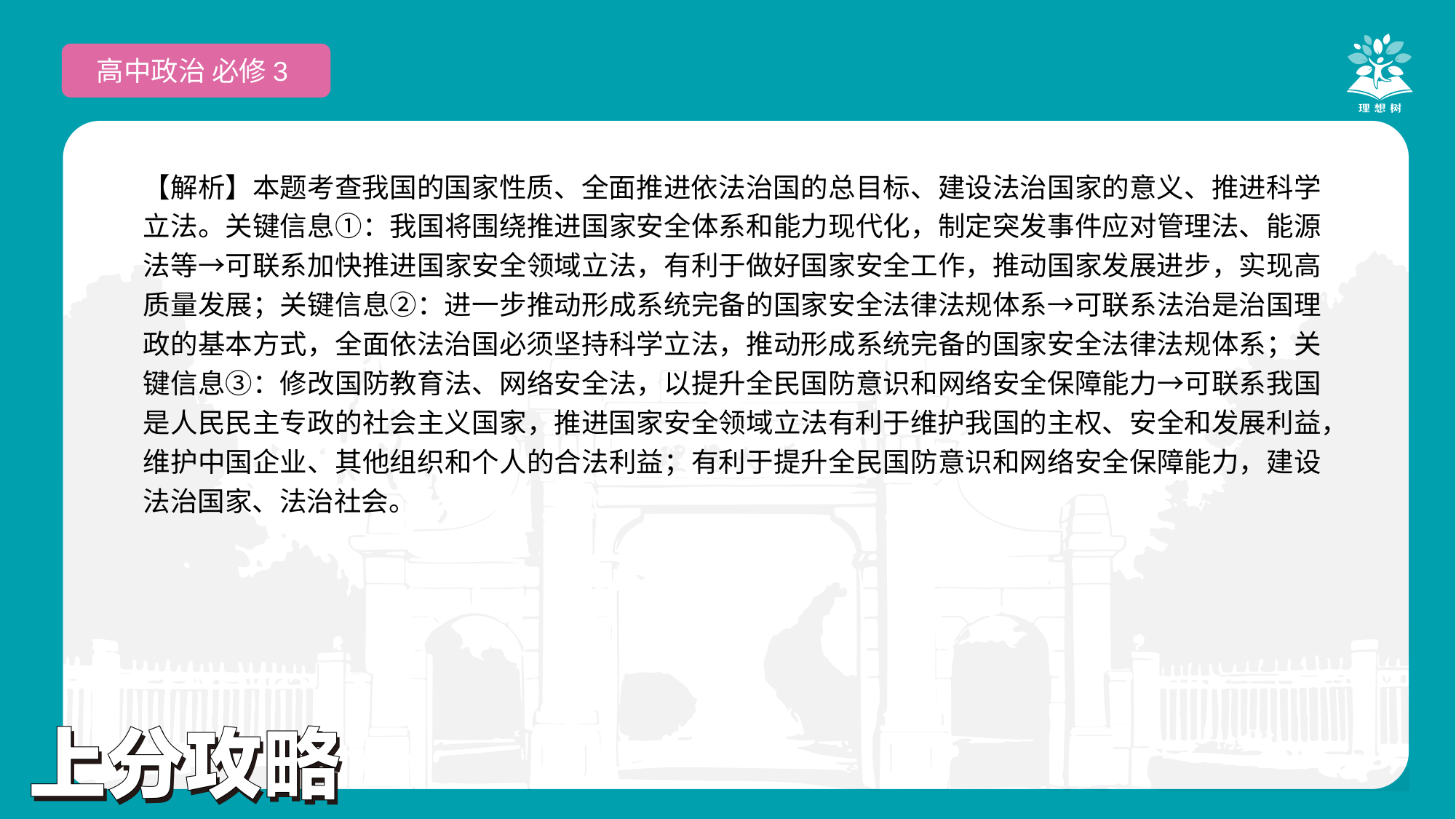

高中政治 必修3
【解析】本题考查我国的国家性质、全面推进依法治国的总目标、建设法治国家的意义、推进科学立法。关键信息①：我国将围绕推进国家安全体系和能力现代化，制定突发事件应对管理法、能源法等→可联系加快推进国家安全领域立法，有利于做好国家安全工作，推动国家发展进步，实现高质量发展；关键信息②：进一步推动形成系统完备的国家安全法律法规体系→可联系法治是治国理政的基本方式，全面依法治国必须坚持科学立法，推动形成系统完备的国家安全法律法规体系；关键信息③：修改国防教育法、网络安全法，以提升全民国防意识和网络安全保障能力→可联系我国是人民民主专政的社会主义国家，推进国家安全领域立法有利于维护我国的主权、安全和发展利益，维护中国企业、其他组织和个人的合法利益；有利于提升全民国防意识和网络安全保障能力，建设法治国家、法治社会。